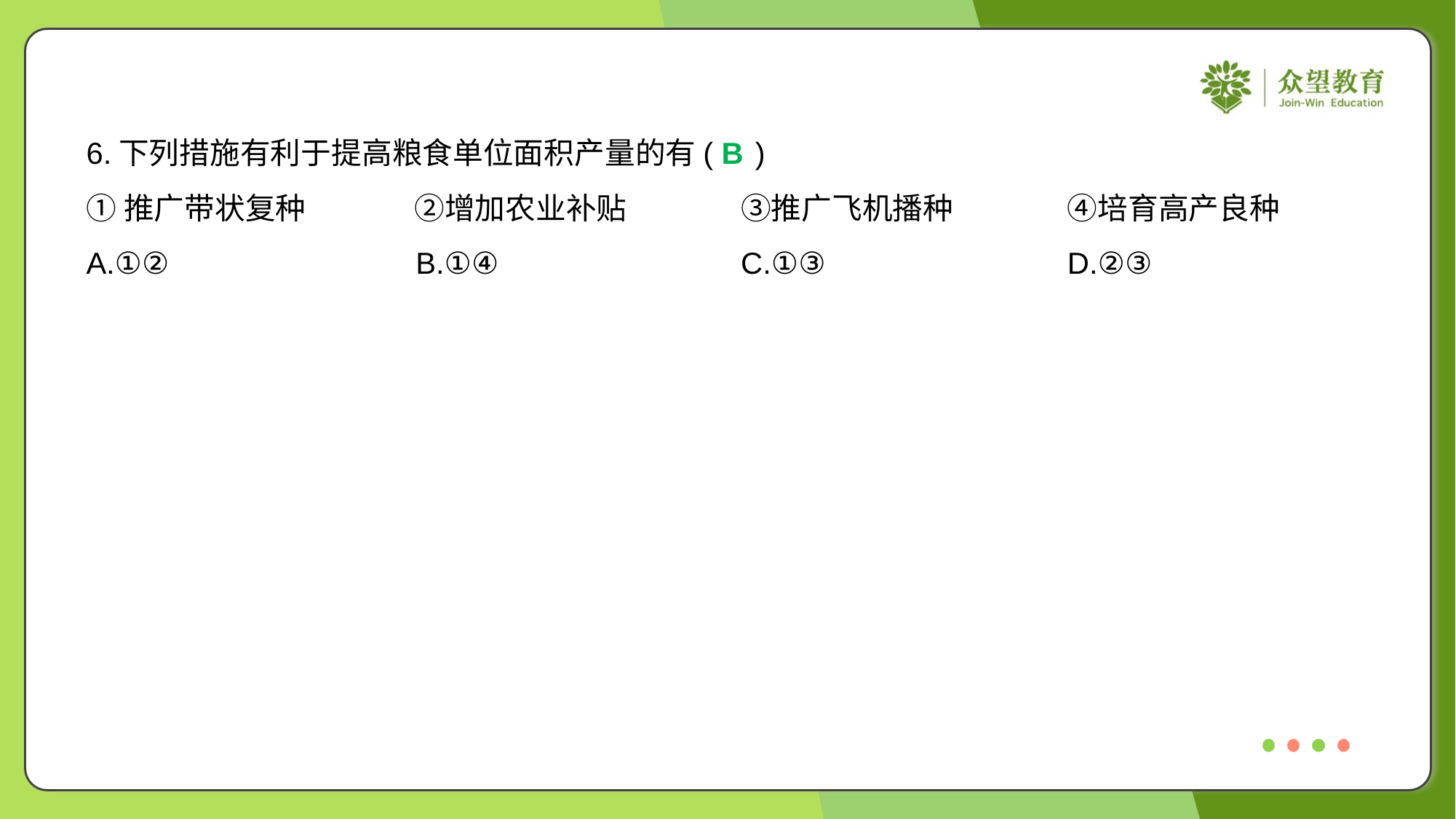

6.下列措施有利于提高粮食单位面积产量的有(     )
B
①推广带状复种	②增加农业补贴	③推广飞机播种	④培育高产良种
A.①②	B.①④	C.①③	D.②③